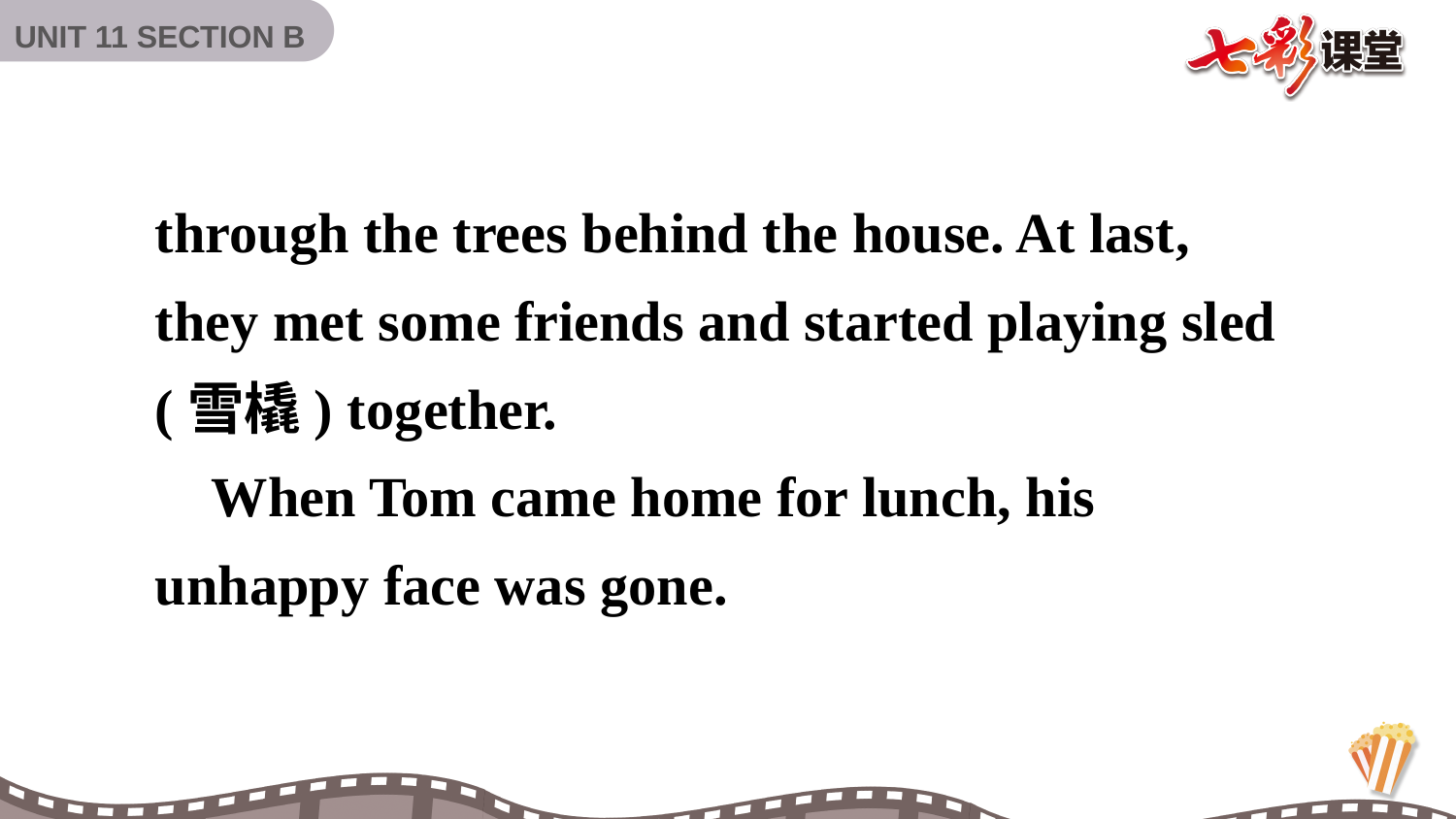

through the trees behind the house. At last, they met some friends and started playing sled (雪橇) together.
    When Tom came home for lunch, his unhappy face was gone.